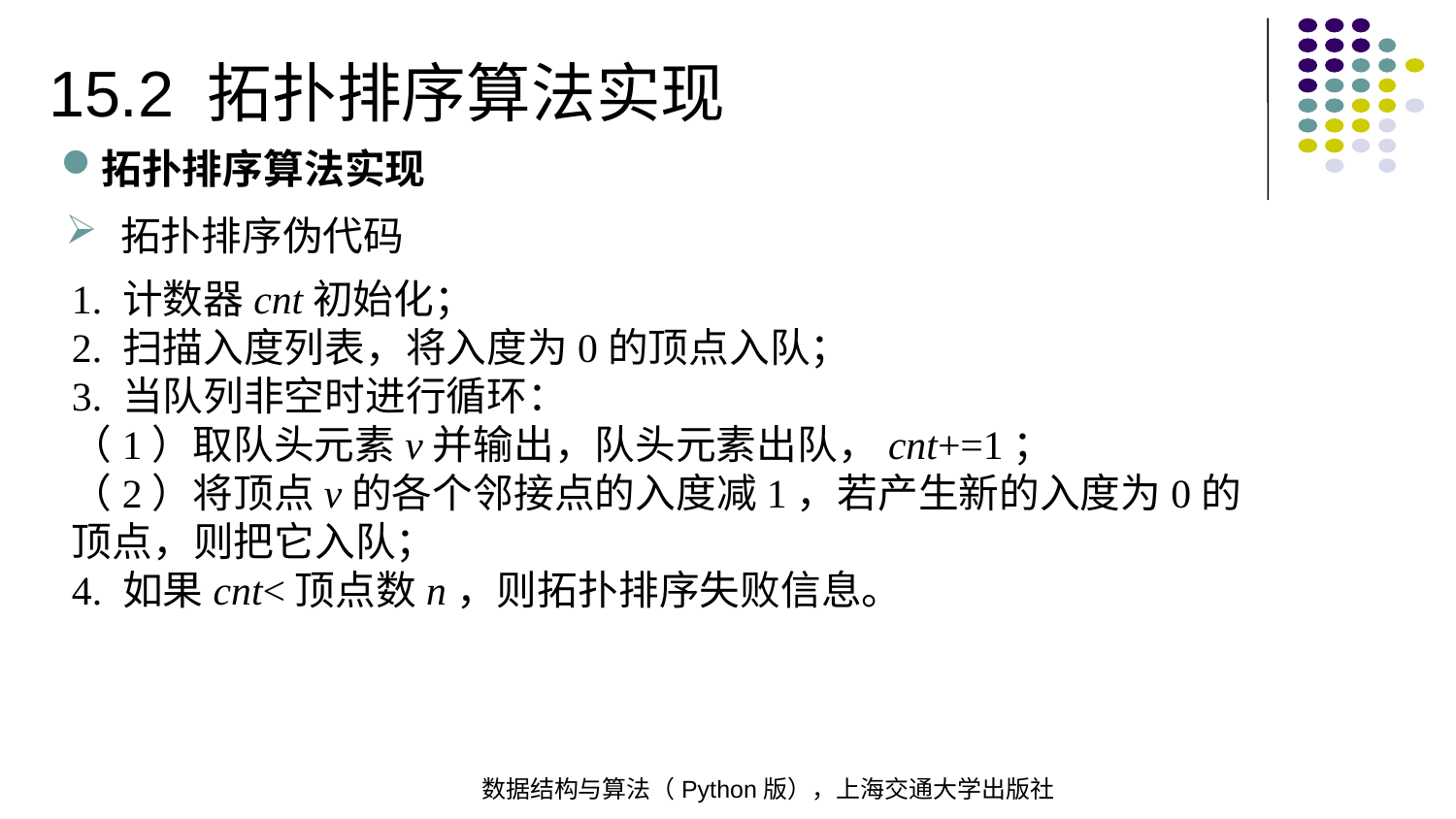

15.2 拓扑排序算法实现
拓扑排序算法实现
拓扑排序伪代码
1. 计数器cnt初始化；
2. 扫描入度列表，将入度为0的顶点入队；
3. 当队列非空时进行循环：
（1）取队头元素v并输出，队头元素出队，cnt+=1；
（2）将顶点v的各个邻接点的入度减1，若产生新的入度为0的顶点，则把它入队；
4. 如果cnt<顶点数n，则拓扑排序失败信息。